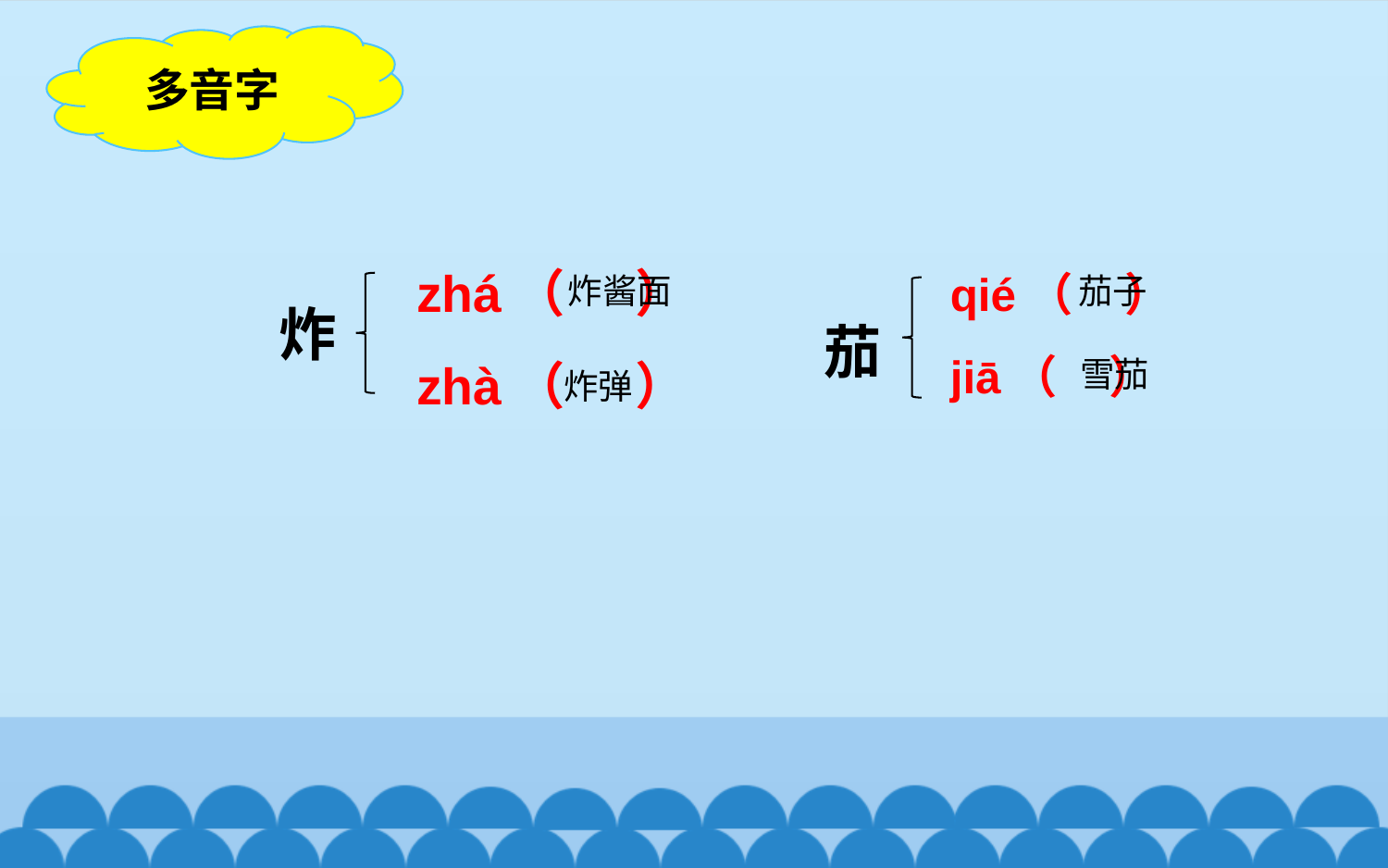

多音字
zhá（      ）
zhà（      ）

qié（     ）
jiā（     ）
炸酱面
茄子

炸
茄

雪茄
炸弹